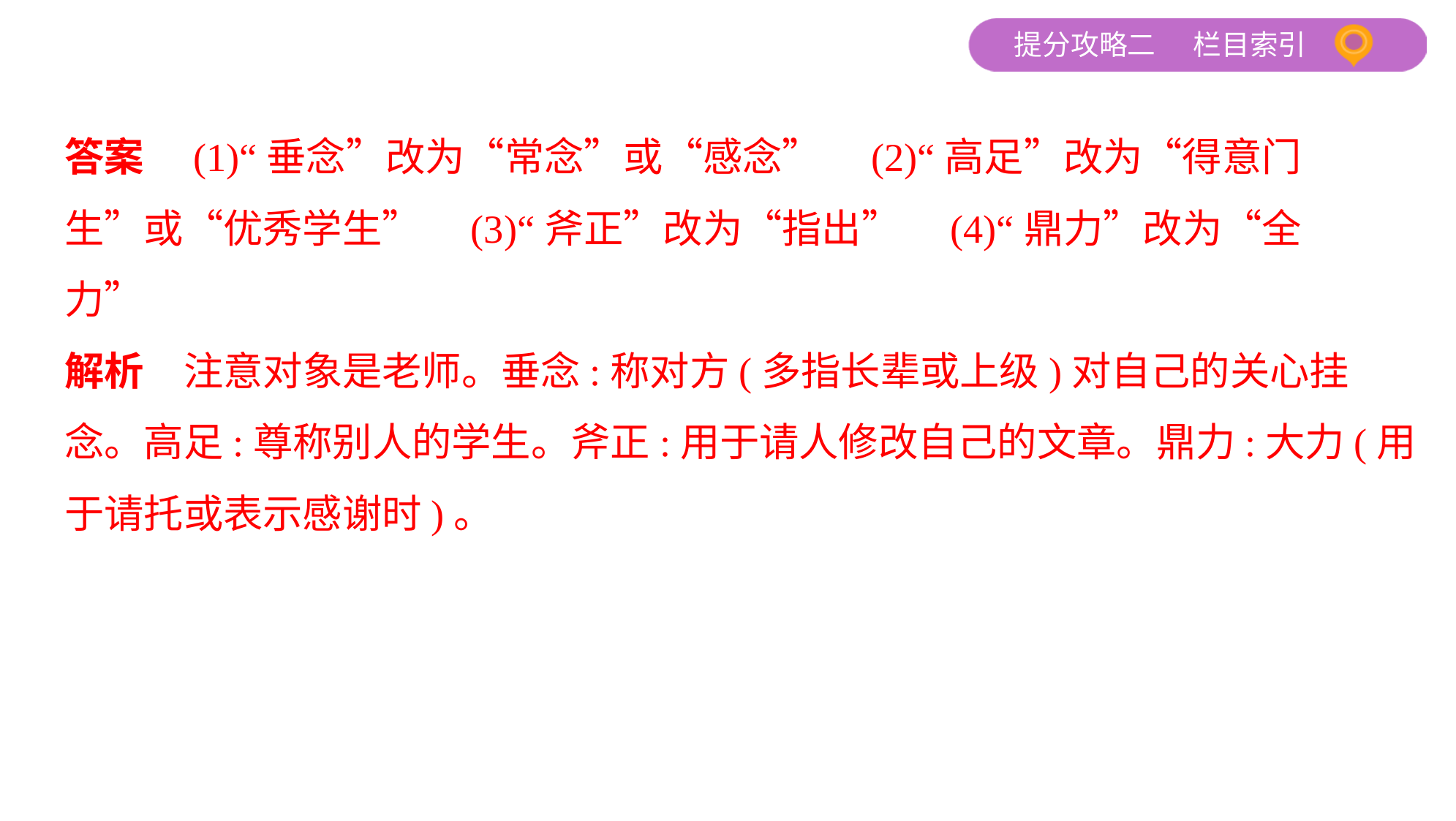

答案　(1)“垂念”改为“常念”或“感念”　(2)“高足”改为“得意门
生”或“优秀学生”　(3)“斧正”改为“指出”　(4)“鼎力”改为“全
力”
解析　注意对象是老师。垂念:称对方(多指长辈或上级)对自己的关心挂
念。高足:尊称别人的学生。斧正:用于请人修改自己的文章。鼎力:大力(用
于请托或表示感谢时)。